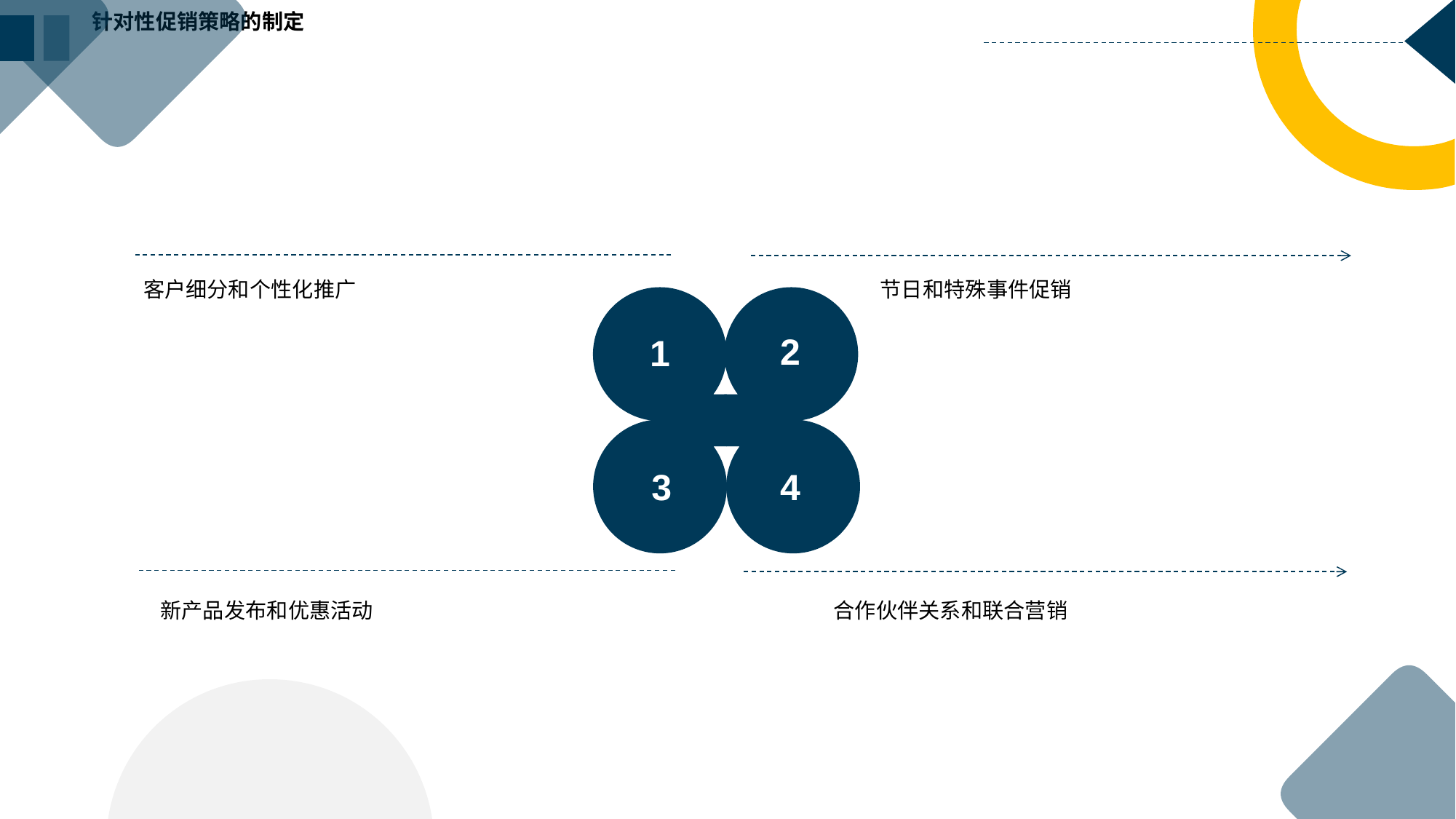

针对性促销策略的制定

客户细分和个性化推广

节日和特殊事件促销

2
1

4
3

新产品发布和优惠活动

合作伙伴关系和联合营销